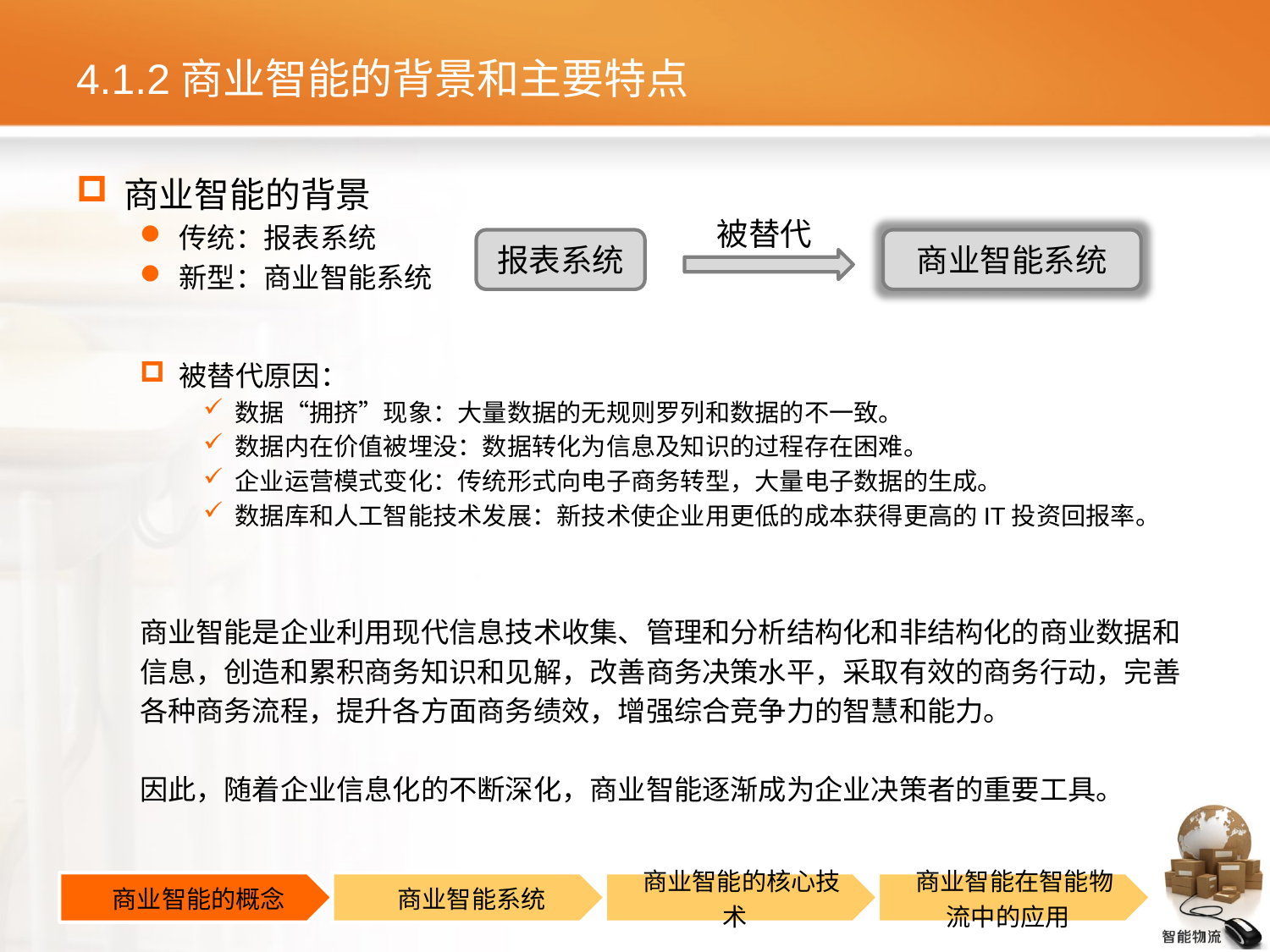

# 4.1.2商业智能的背景和主要特点
商业智能的背景
传统：报表系统
新型：商业智能系统

被替代原因：
数据“拥挤”现象：大量数据的无规则罗列和数据的不一致。
数据内在价值被埋没：数据转化为信息及知识的过程存在困难。
企业运营模式变化：传统形式向电子商务转型，大量电子数据的生成。
数据库和人工智能技术发展：新技术使企业用更低的成本获得更高的IT投资回报率。

商业智能是企业利用现代信息技术收集、管理和分析结构化和非结构化的商业数据和
信息，创造和累积商务知识和见解，改善商务决策水平，采取有效的商务行动，完善
各种商务流程，提升各方面商务绩效，增强综合竞争力的智慧和能力。

因此，随着企业信息化的不断深化，商业智能逐渐成为企业决策者的重要工具。

被替代
报表系统
商业智能系统